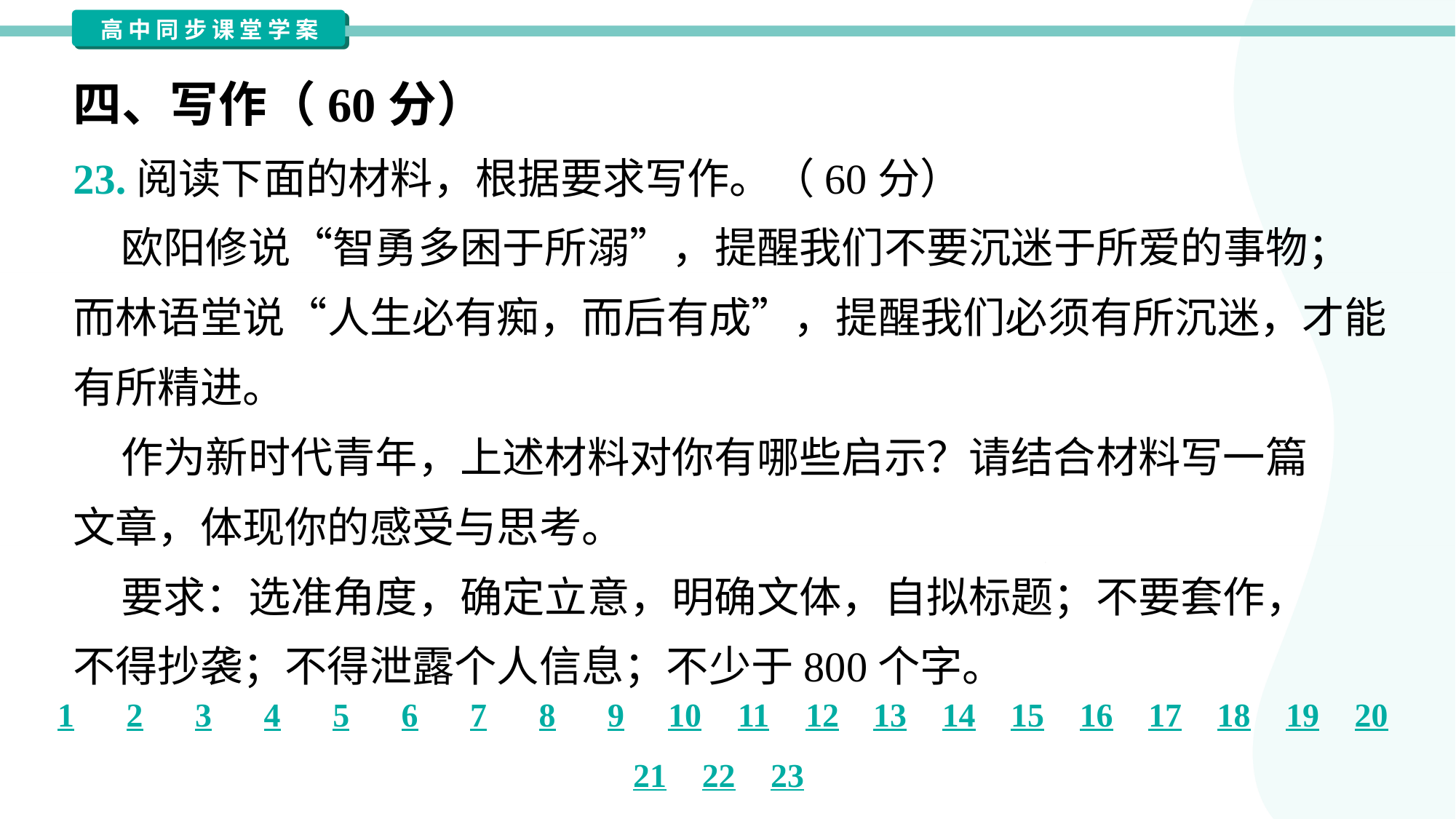

四、写作（60分）
23.阅读下面的材料，根据要求写作。（60分）
    欧阳修说“智勇多困于所溺”，提醒我们不要沉迷于所爱的事物；
而林语堂说“人生必有痴，而后有成”，提醒我们必须有所沉迷，才能
有所精进。
    作为新时代青年，上述材料对你有哪些启示？请结合材料写一篇
文章，体现你的感受与思考。
    要求：选准角度，确定立意，明确文体，自拟标题；不要套作，
不得抄袭；不得泄露个人信息；不少于800个字。